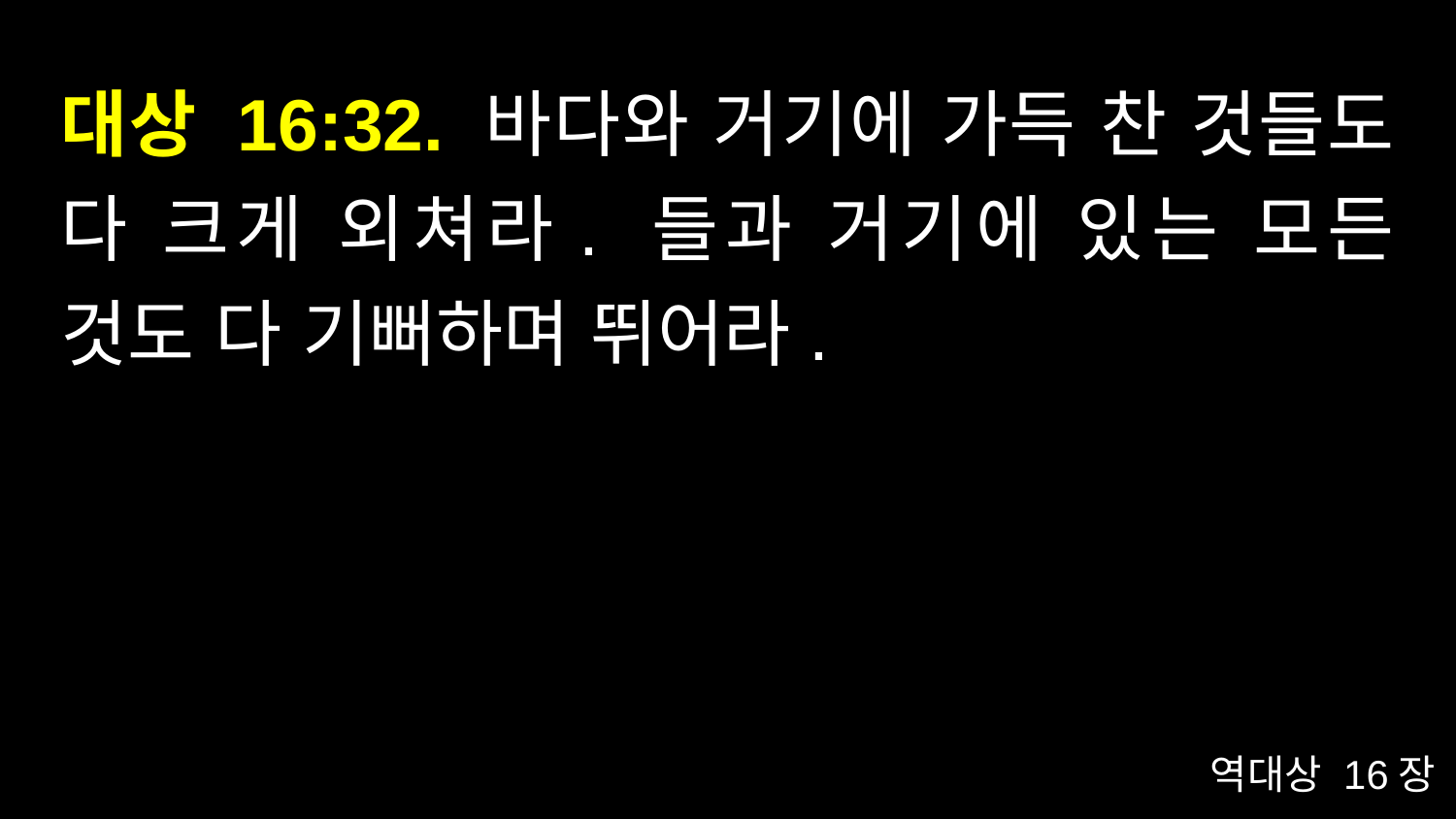

# 대상 16:32. 바다와 거기에 가득 찬 것들도 다 크게 외쳐라. 들과 거기에 있는 모든 것도 다 기뻐하며 뛰어라.
역대상 16장